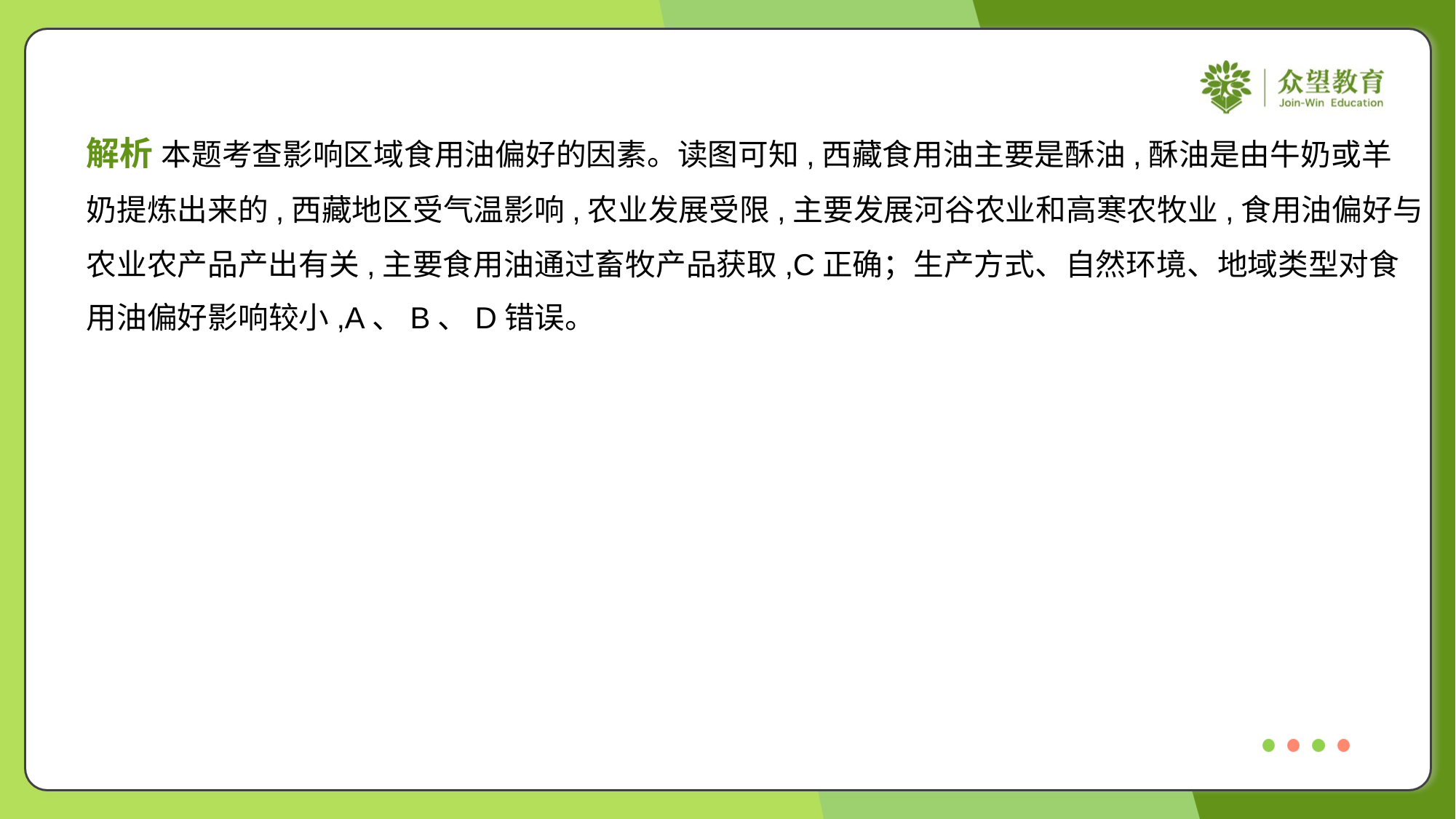

解析 本题考查影响区域食用油偏好的因素。读图可知,西藏食用油主要是酥油,酥油是由牛奶或羊
奶提炼出来的,西藏地区受气温影响,农业发展受限,主要发展河谷农业和高寒农牧业,食用油偏好与
农业农产品产出有关,主要食用油通过畜牧产品获取,C正确；生产方式、自然环境、地域类型对食
用油偏好影响较小,A、B、D错误。